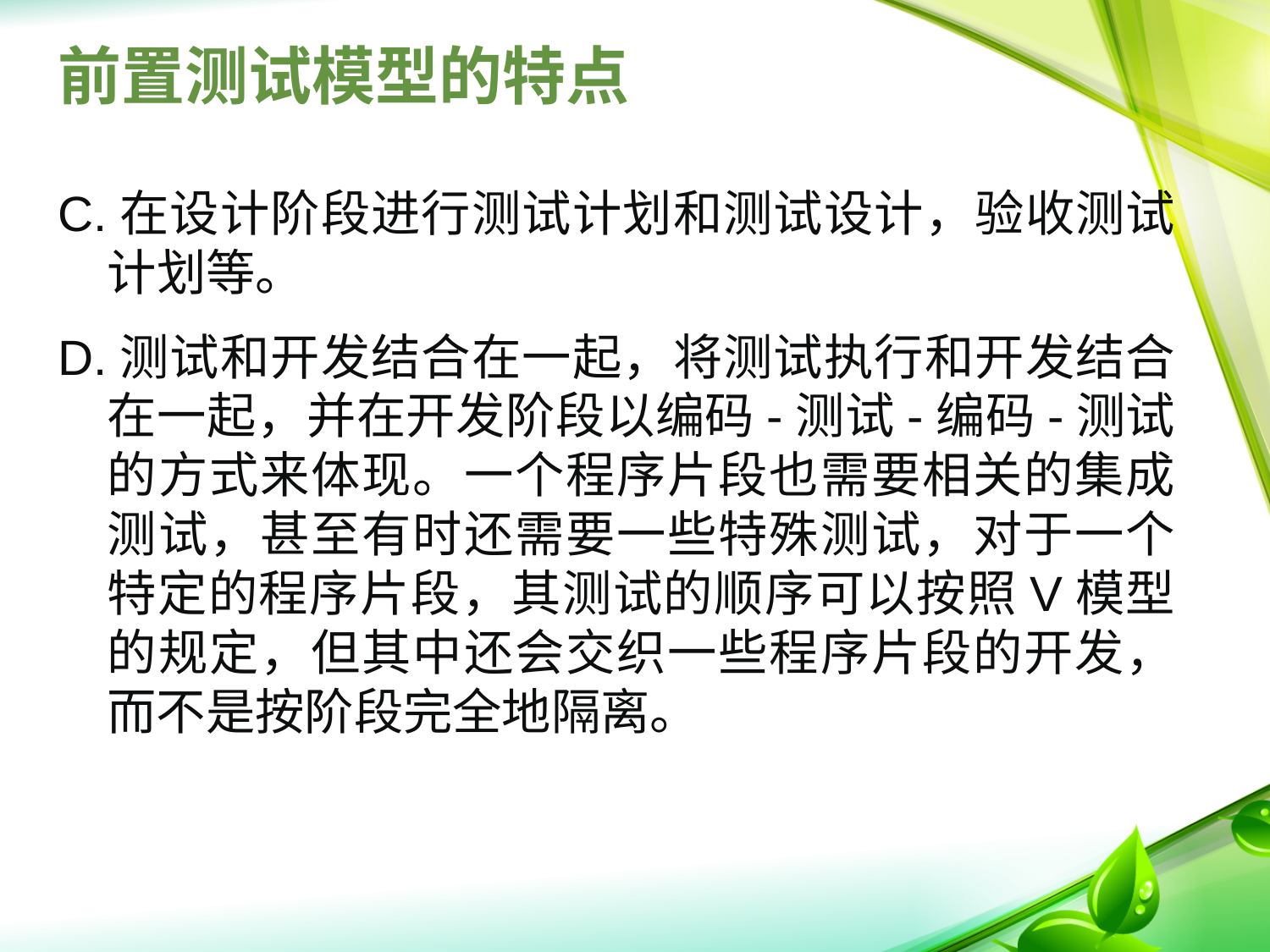

# 前置测试模型的特点
C.在设计阶段进行测试计划和测试设计，验收测试计划等。
D.测试和开发结合在一起，将测试执行和开发结合在一起，并在开发阶段以编码-测试-编码-测试的方式来体现。一个程序片段也需要相关的集成测试，甚至有时还需要一些特殊测试，对于一个特定的程序片段，其测试的顺序可以按照V模型的规定，但其中还会交织一些程序片段的开发，而不是按阶段完全地隔离。